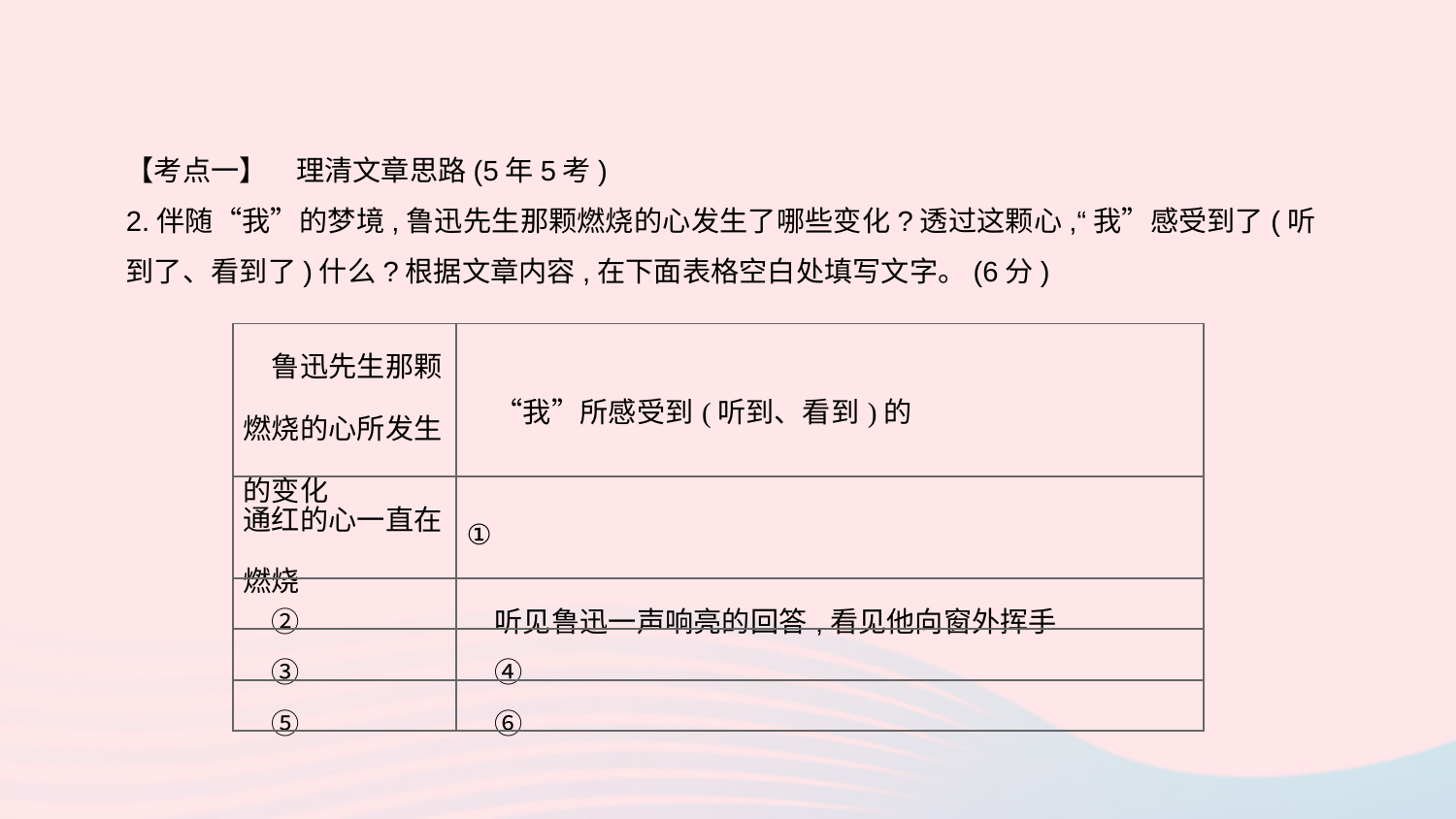

【考点一】　理清文章思路(5年5考)
2.伴随“我”的梦境,鲁迅先生那颗燃烧的心发生了哪些变化?透过这颗心,“我”感受到了(听到了、看到了)什么?根据文章内容,在下面表格空白处填写文字。(6分)

| 鲁迅先生那颗燃烧的心所发生的变化 | “我”所感受到(听到、看到)的 |
| --- | --- |
| 通红的心一直在燃烧 | ① |
| ② | 听见鲁迅一声响亮的回答,看见他向窗外挥手 |
| ③ | ④ |
| ⑤ | ⑥ |